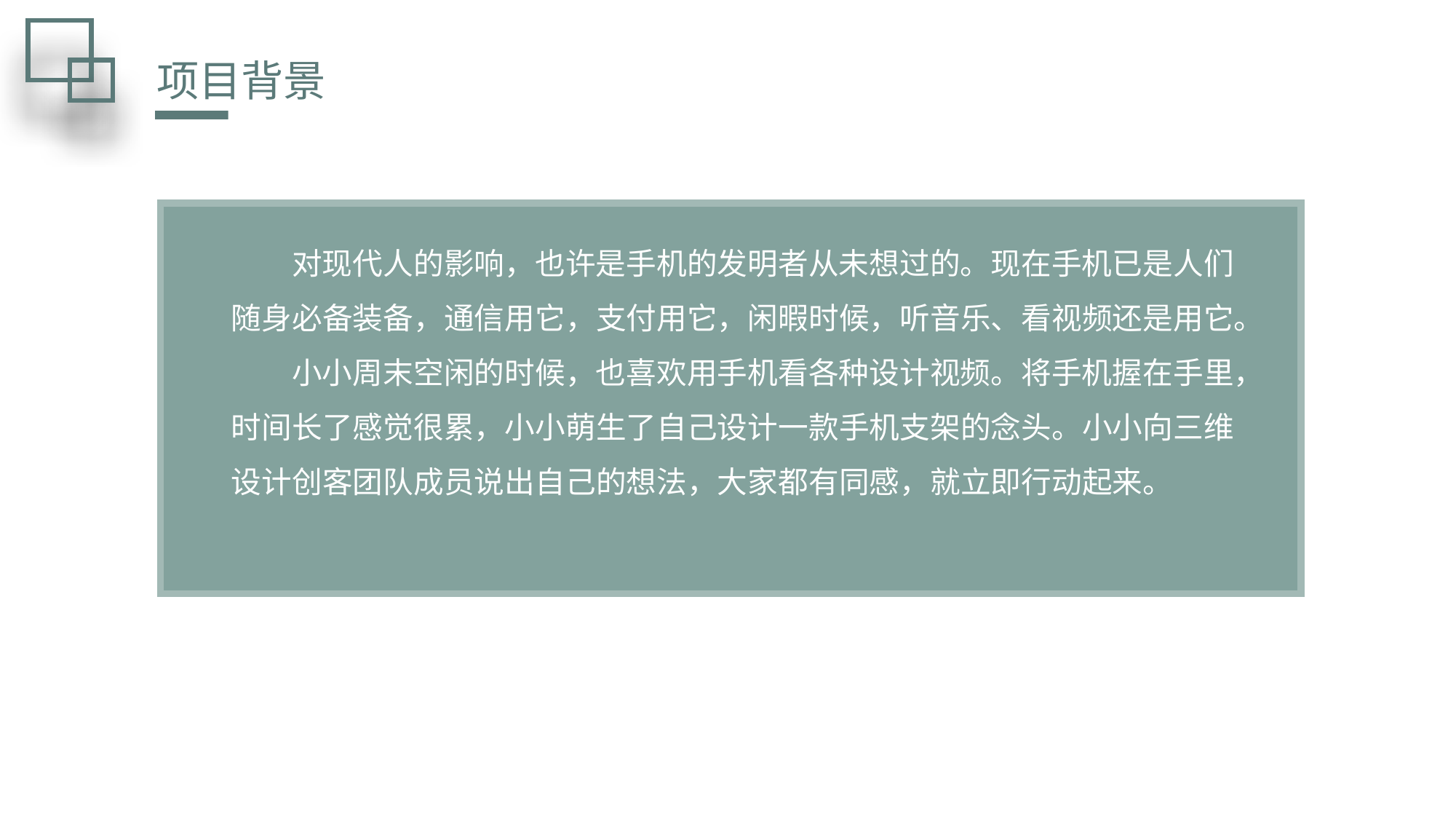

项目背景

对现代人的影响，也许是手机的发明者从未想过的。现在手机已是人们随身必备装备，通信用它，支付用它，闲暇时候，听音乐、看视频还是用它。
小小周末空闲的时候，也喜欢用手机看各种设计视频。将手机握在手里，时间长了感觉很累，小小萌生了自己设计一款手机支架的念头。小小向三维设计创客团队成员说出自己的想法，大家都有同感，就立即行动起来。